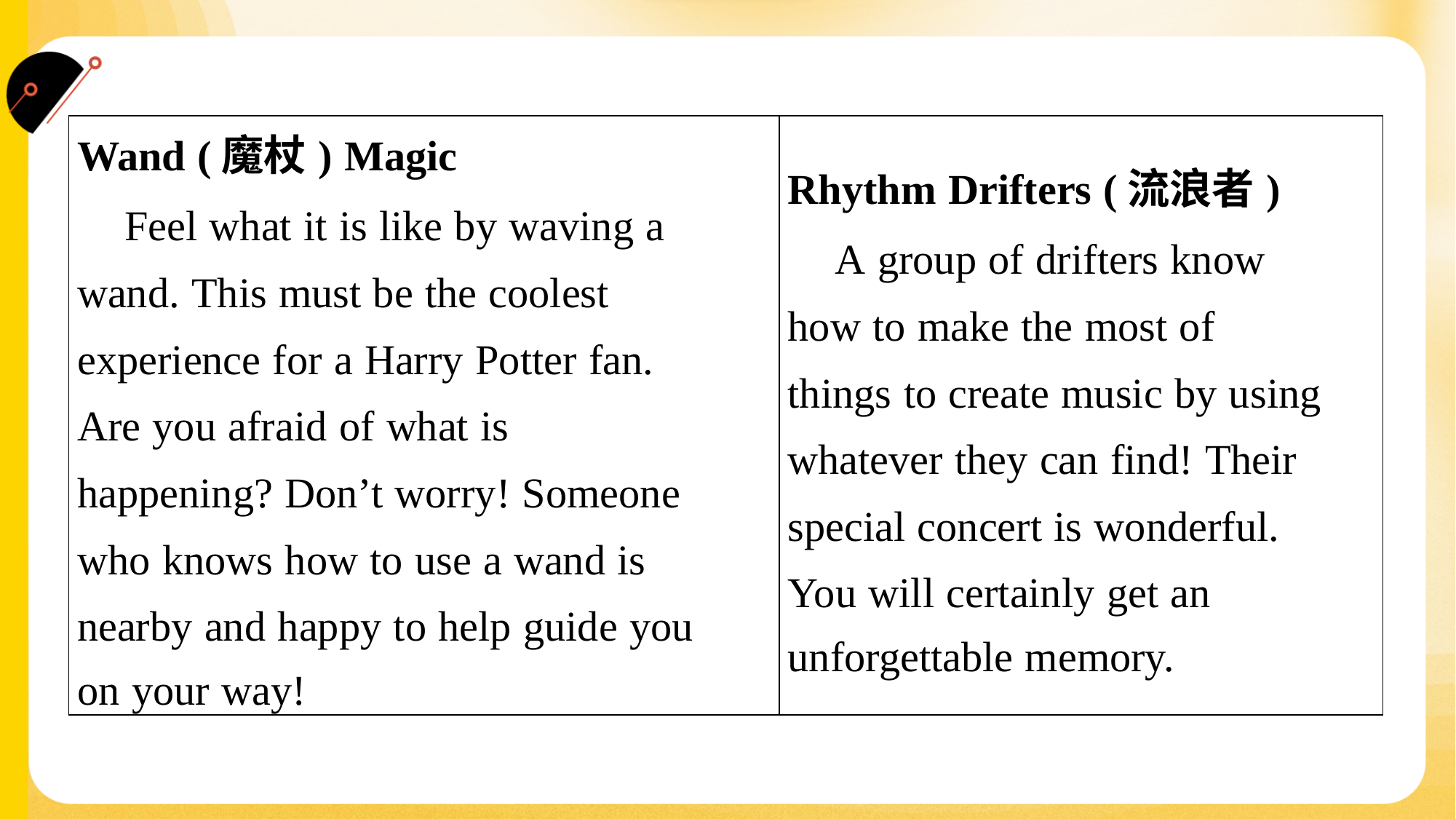

| Wand (魔杖) Magic Feel what it is like by waving a wand. This must be the coolest experience for a Harry Potter fan. Are you afraid of what is happening? Don’t worry! Someone who knows how to use a wand is nearby and happy to help guide you on your way! | Rhythm Drifters (流浪者) A group of drifters know how to make the most of things to create music by using whatever they can find! Their special concert is wonderful. You will certainly get an unforgettable memory. |
| --- | --- |